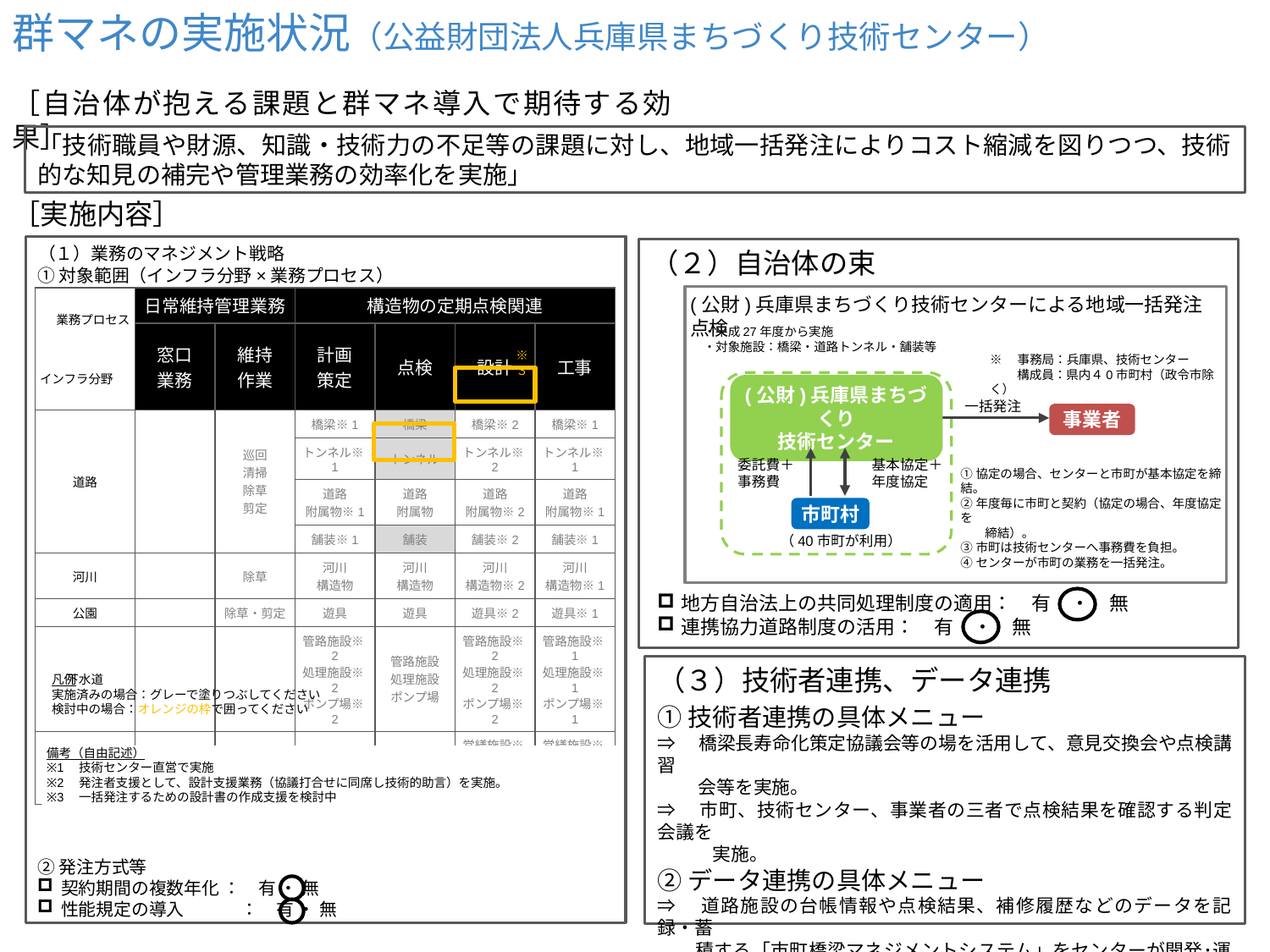

群マネの実施状況（公益財団法人兵庫県まちづくり技術センター）
［自治体が抱える課題と群マネ導入で期待する効果］
「技術職員や財源、知識・技術力の不足等の課題に対し、地域一括発注によりコスト縮減を図りつつ、技術的な知見の補完や管理業務の効率化を実施」
［実施内容］
（１）業務のマネジメント戦略
（２）自治体の束
①対象範囲（インフラ分野×業務プロセス）
(公財)兵庫県まちづくり技術センターによる地域一括発注点検
| 業務プロセス インフラ分野 | 日常維持管理業務 |  | 構造物の定期点検関連 |  |  |  |
| --- | --- | --- | --- | --- | --- | --- |
|  | 窓口 業務 | 維持 作業 | 計画 策定 | 点検 | 設計 | 工事 |
| 道路 |  | 巡回 清掃 除草 剪定 | 橋梁※1 | 橋梁 | 橋梁※2 | 橋梁※1 |
|  |  |  | トンネル※1 | トンネル | トンネル※2 | トンネル※1 |
|  |  |  | 道路 附属物※1 | 道路 附属物 | 道路 附属物※2 | 道路 附属物※1 |
|  |  |  | 舗装※1 | 舗装 | 舗装※2 | 舗装※1 |
| 河川 |  | 除草 | 河川 構造物 | 河川 構造物 | 河川 構造物※2 | 河川 構造物※1 |
| 公園 |  | 除草・剪定 | 遊具 | 遊具 | 遊具※2 | 遊具※1 |
| 下水道 |  |  | 管路施設※2 処理施設※2 ポンプ場※2 | 管路施設 処理施設 ポンプ場 | 管路施設※2 処理施設※2 ポンプ場※2 | 管路施設※1 処理施設※1 ポンプ場※1 |
| その他 |  |  | 営繕施設 機械設備 | 営繕施設 機械設備 | 営繕施設※2 機械設備※2 | 営繕施設※1 機械設備※1 |
・平成27年度から実施
・対象施設：橋梁・道路トンネル・舗装等
※３
※　事務局：兵庫県、技術センター
　　 構成員：県内４0市町村（政令市除く）

(公財)兵庫県まちづくり
技術センター
一括発注
事業者

委託費＋
事務費
基本協定＋
年度協定
①協定の場合、センターと市町が基本協定を締結。
②年度毎に市町と契約（協定の場合、年度協定を
　　締結）。
③市町は技術センターへ事務費を負担。
④センターが市町の業務を一括発注。
市町村
（40市町が利用）
地方自治法上の共同処理制度の適用：　有　・　無
連携協力道路制度の活用：　有　・　無

（３）技術者連携、データ連携
凡例
実施済みの場合：グレーで塗りつぶしてください
検討中の場合：オレンジの枠で囲ってください
①技術者連携の具体メニュー
⇒　橋梁長寿命化策定協議会等の場を活用して、意見交換会や点検講習
　　 会等を実施。
⇒　市町、技術センター、事業者の三者で点検結果を確認する判定会議を
　　　実施。
②データ連携の具体メニュー
⇒　道路施設の台帳情報や点検結果、補修履歴などのデータを記録・蓄
　　積する「市町橋梁マネジメントシステム」をセンターが開発･運営し、
　　次回点検や直営点検、修繕計画策定等への利活用を実現。
備考（自由記述）
※1　技術センター直営で実施
※2　発注者支援として、設計支援業務（協議打合せに同席し技術的助言）を実施。
※3　一括発注するための設計書の作成支援を検討中

②発注方式等
契約期間の複数年化 ：　有 ・ 無
性能規定の導入　　　 ：　有 ・ 無